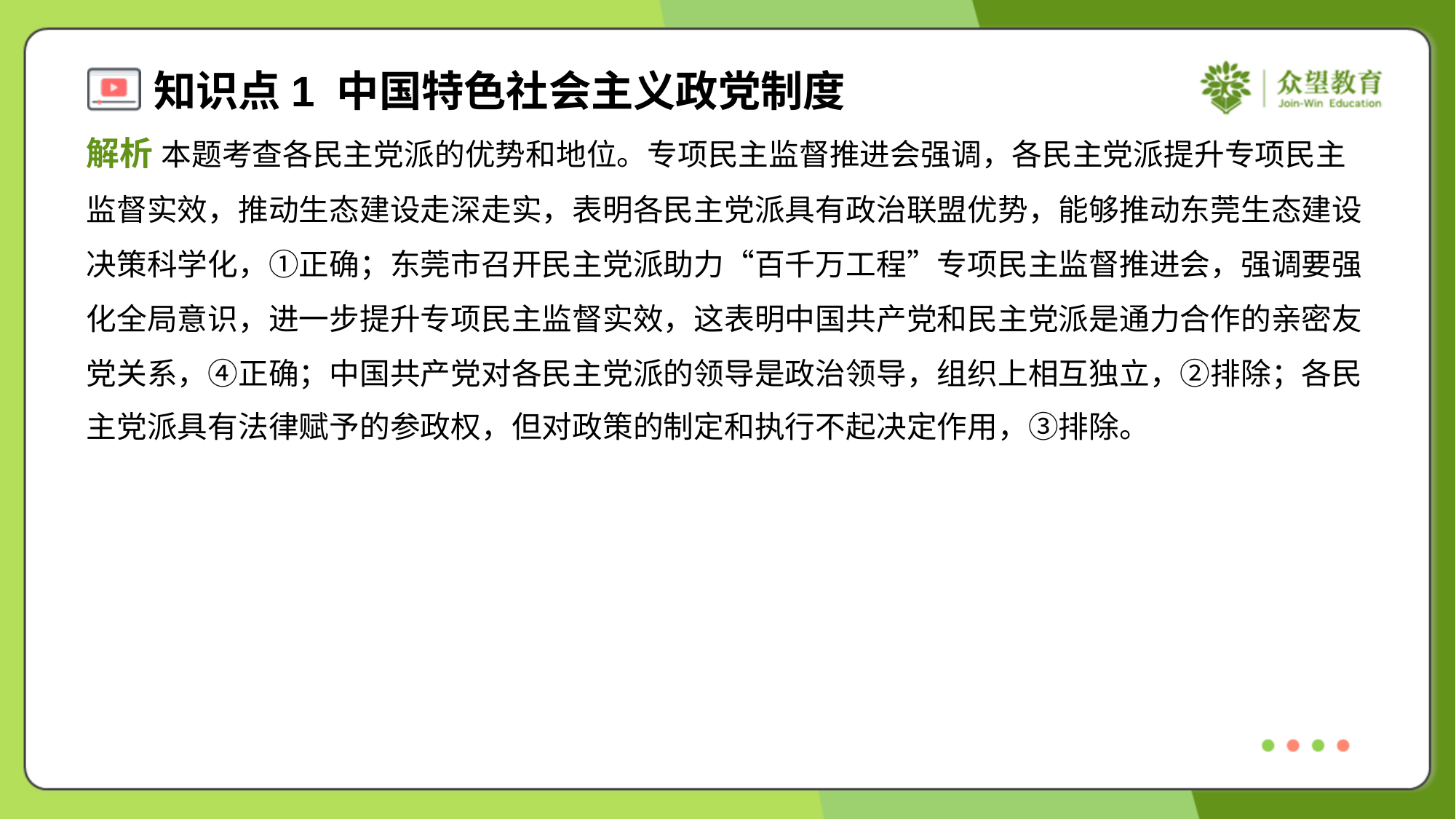

解析 本题考查各民主党派的优势和地位。专项民主监督推进会强调，各民主党派提升专项民主
监督实效，推动生态建设走深走实，表明各民主党派具有政治联盟优势，能够推动东莞生态建设
决策科学化，①正确；东莞市召开民主党派助力“百千万工程”专项民主监督推进会，强调要强
化全局意识，进一步提升专项民主监督实效，这表明中国共产党和民主党派是通力合作的亲密友
党关系，④正确；中国共产党对各民主党派的领导是政治领导，组织上相互独立，②排除；各民
主党派具有法律赋予的参政权，但对政策的制定和执行不起决定作用，③排除。